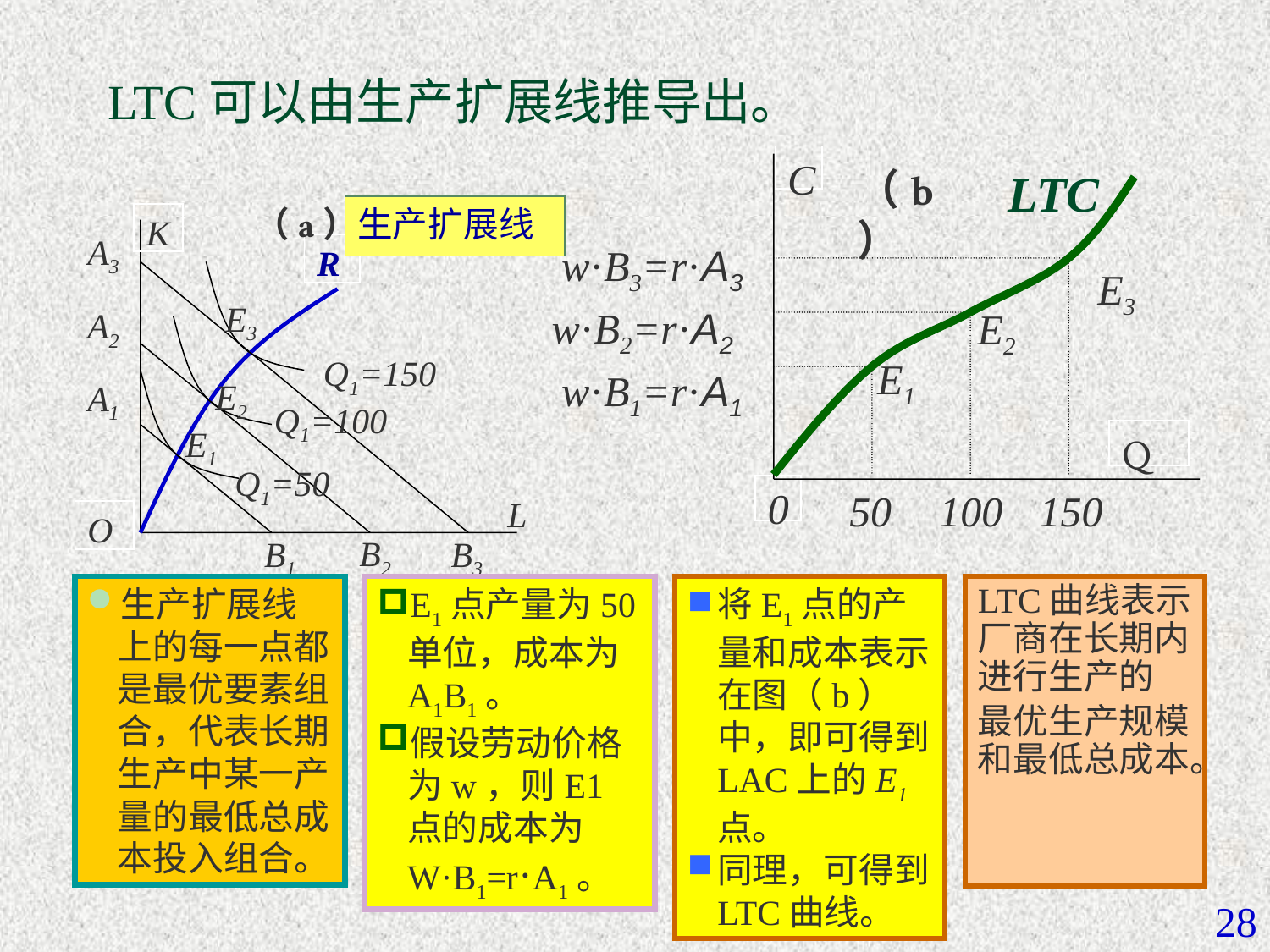

# LTC可以由生产扩展线推导出。
C

（b）
LTC

（a）
生产扩展线
K

A3
w·B3=r·A3
R
E3

E3
w·B2=r·A2
E2
A2

Q1=150
E1
w·B1=r·A1

E2
A1

Q1=100
E1
Q

Q1=50
0
50
100
150

L
O
B1
B2
B3

生产扩展线上的每一点都是最优要素组合，代表长期生产中某一产量的最低总成本投入组合。
E1点产量为50单位，成本为A1B1。
假设劳动价格为w，则E1点的成本为W·B1=r·A1。
将E1点的产量和成本表示在图（b）中，即可得到LAC上的E1点。
同理，可得到LTC曲线。
LTC曲线表示厂商在长期内进行生产的
最优生产规模和最低总成本。
28